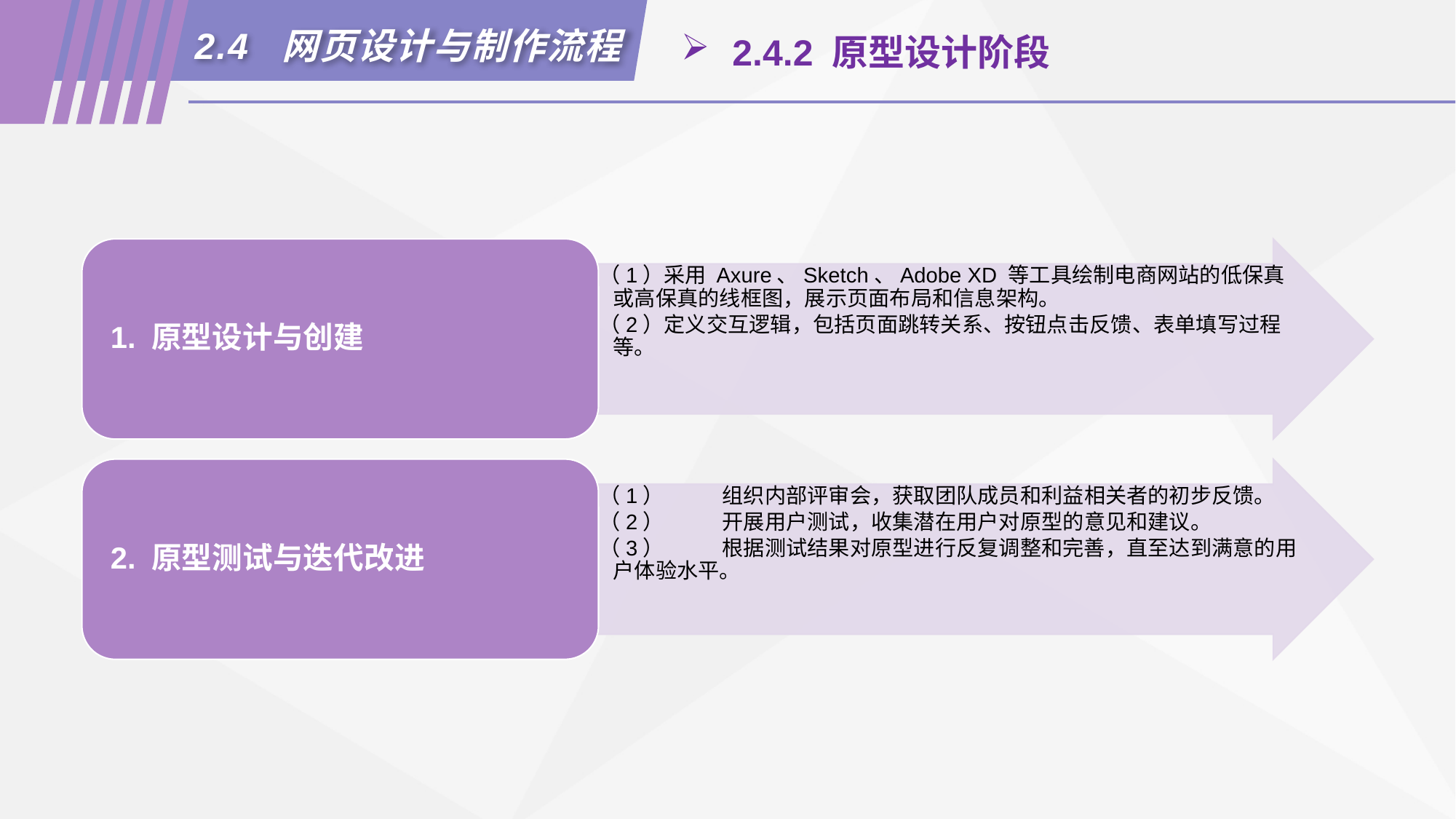

2.4  网页设计与制作流程
 2.4.2 原型设计阶段
（1）采用 Axure、Sketch、Adobe XD 等工具绘制电商网站的低保真或高保真的线框图，展示页面布局和信息架构。
（2）定义交互逻辑，包括页面跳转关系、按钮点击反馈、表单填写过程等。
1. 原型设计与创建
（1）	组织内部评审会，获取团队成员和利益相关者的初步反馈。
（2）	开展用户测试，收集潜在用户对原型的意见和建议。
（3）	根据测试结果对原型进行反复调整和完善，直至达到满意的用户体验水平。
2. 原型测试与迭代改进